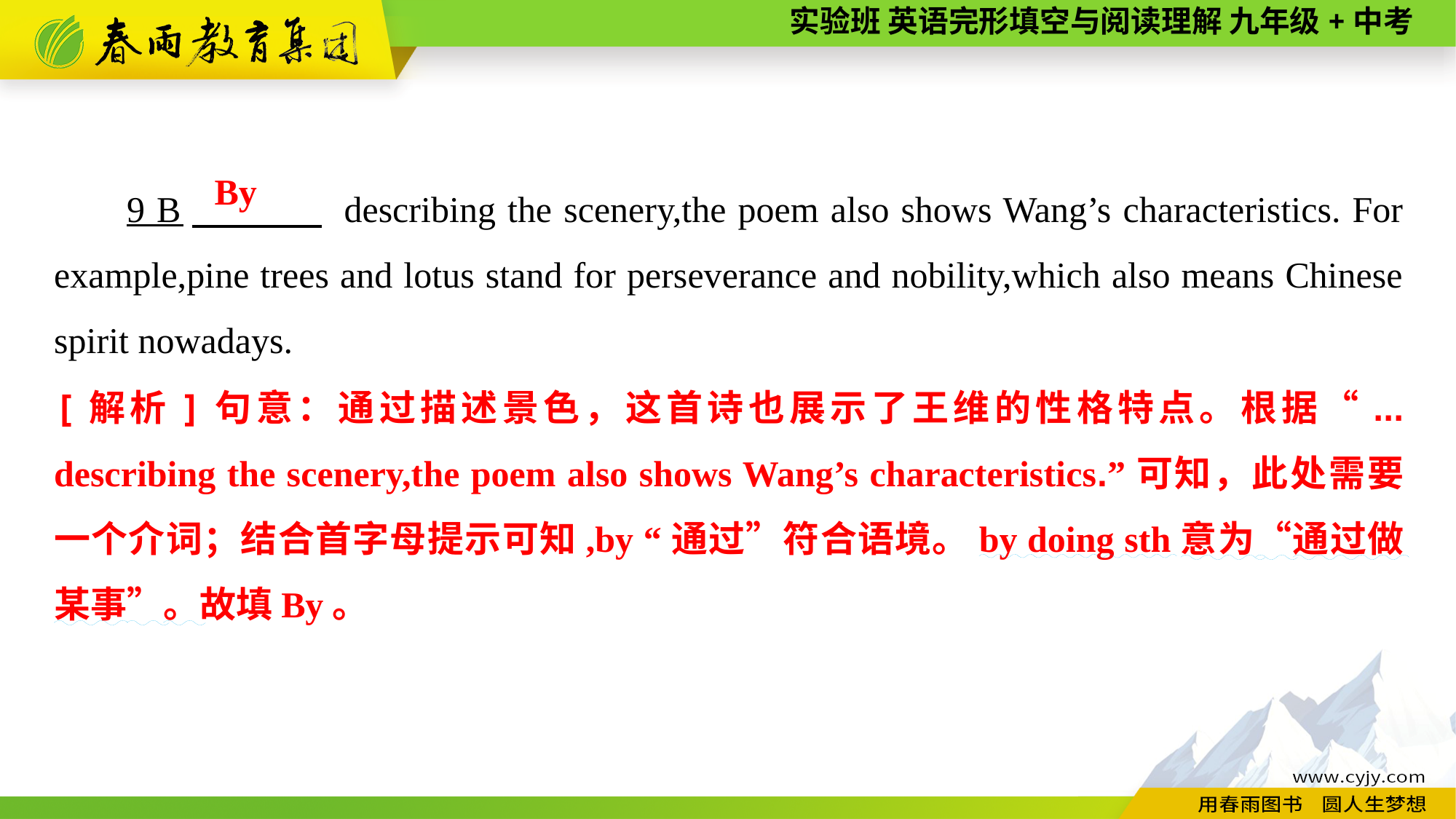

9 B　     　 describing the scenery,the poem also shows Wang’s characteristics. For example,pine trees and lotus stand for perseverance and nobility,which also means Chinese spirit nowadays.
By
[解析]句意：通过描述景色，这首诗也展示了王维的性格特点。根据“... describing the scenery,the poem also shows Wang’s characteristics.”可知，此处需要一个介词；结合首字母提示可知,by “通过”符合语境。by doing sth意为“通过做某事”。故填By。